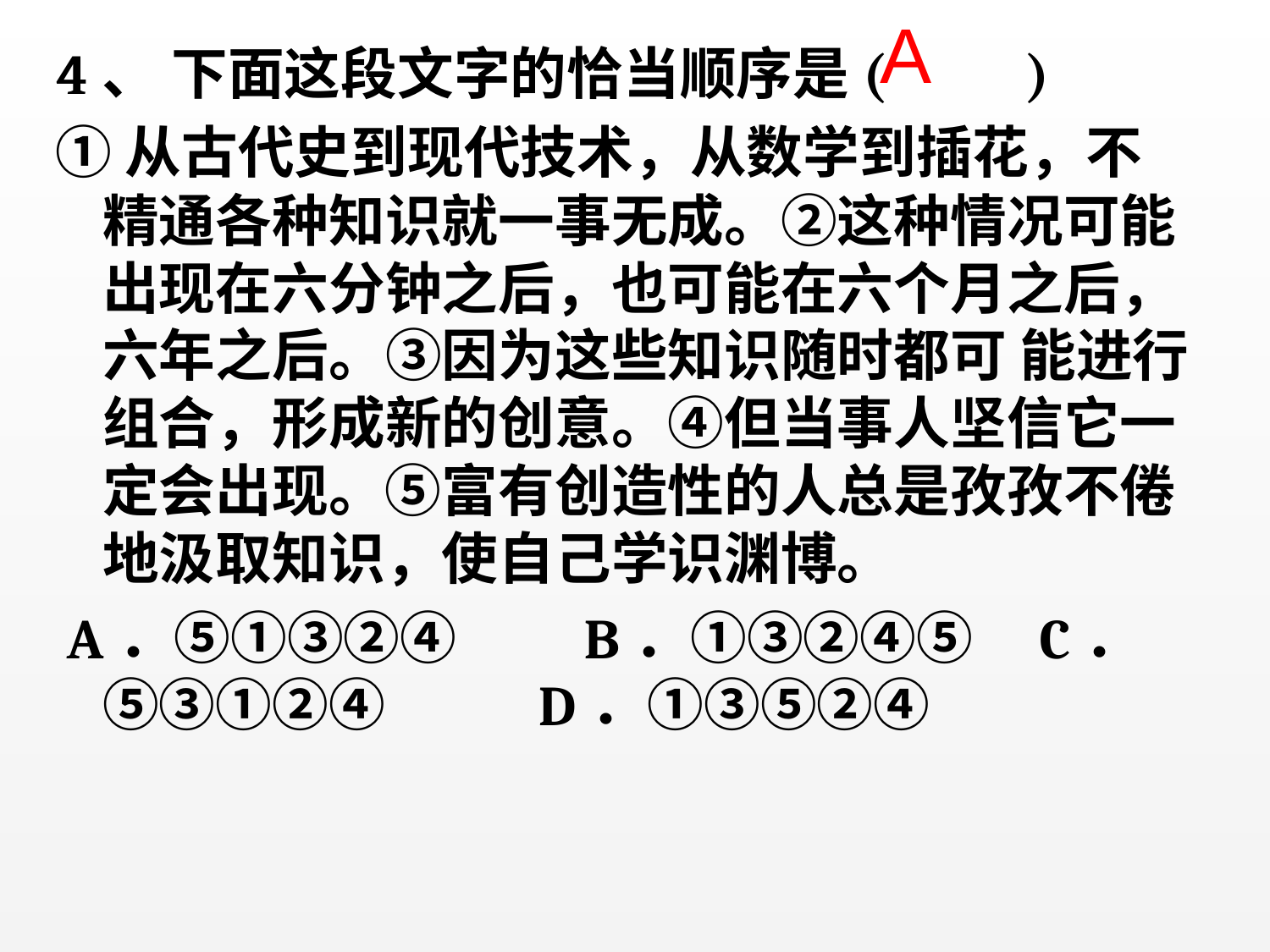

A
4、 下面这段文字的恰当顺序是(　　)
①从古代史到现代技术，从数学到插花，不精通各种知识就一事无成。②这种情况可能出现在六分钟之后，也可能在六个月之后，六年之后。③因为这些知识随时都可 能进行组合，形成新的创意。④但当事人坚信它一定会出现。⑤富有创造性的人总是孜孜不倦地汲取知识，使自己学识渊博。
 A．⑤①③②④　　B．①③②④⑤    C．⑤③①②④　　  D．①③⑤②④

#